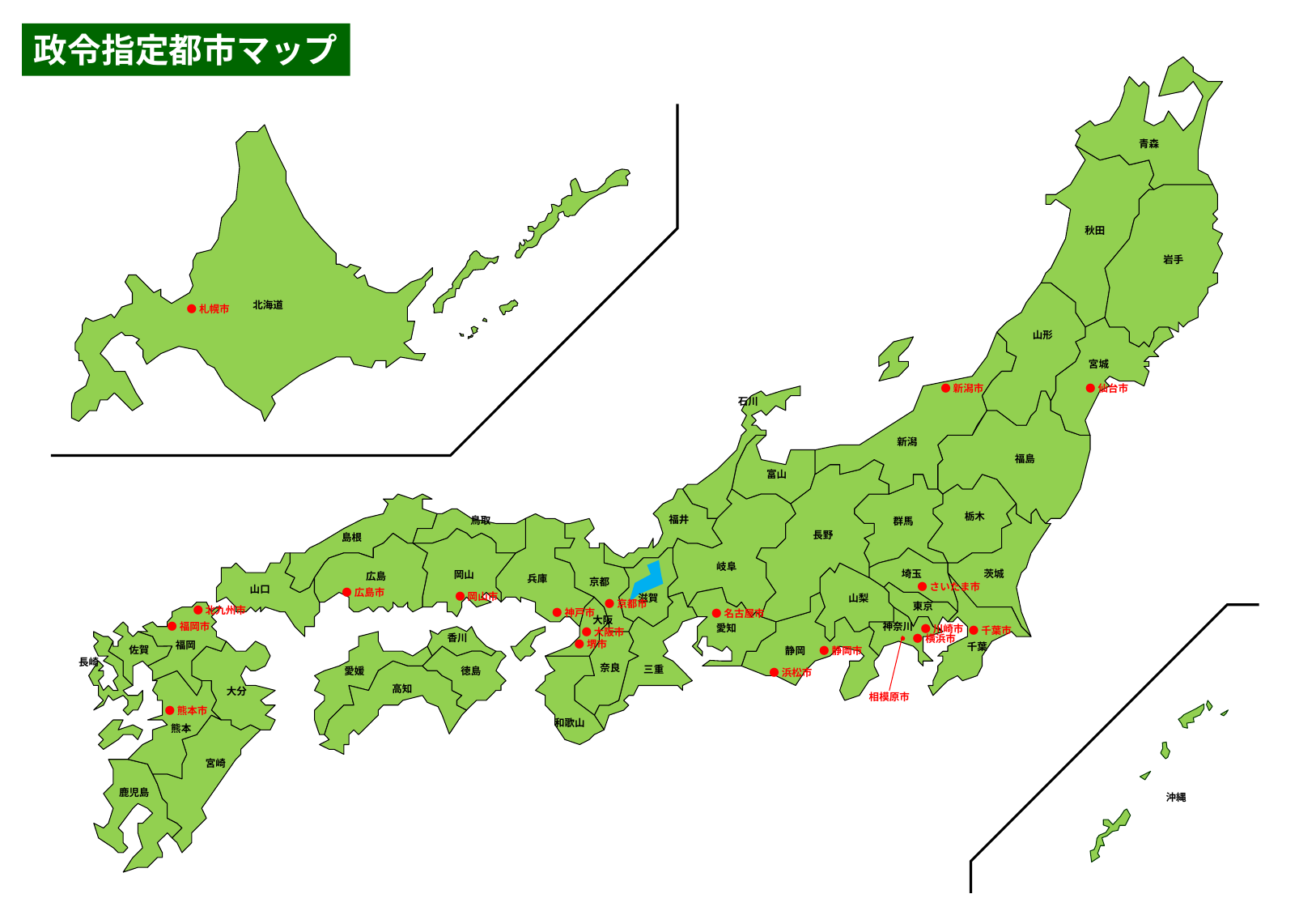

政令指定都市マップ

青森
秋田
岩手
北海道
山形
宮城
石川
新潟
福島
富山
栃木
福井
鳥取
群馬
長野
島根
岐阜
茨城
埼玉
岡山
広島
兵庫
京都
山口
山梨
滋賀
東京
大阪
神奈川
愛知
香川
福岡
千葉
佐賀
静岡
長崎
奈良
三重
徳島
愛媛
高知
大分
和歌山
熊本
宮崎
鹿児島
沖縄
●札幌市
●新潟市
●仙台市
●さいたま市
●広島市
●岡山市
●京都市
●北九州市

●神戸市
●名古屋市
●福岡市
●川崎市
●千葉市
●大阪市
●
●横浜市
●堺市
●静岡市
●浜松市
相模原市

●熊本市